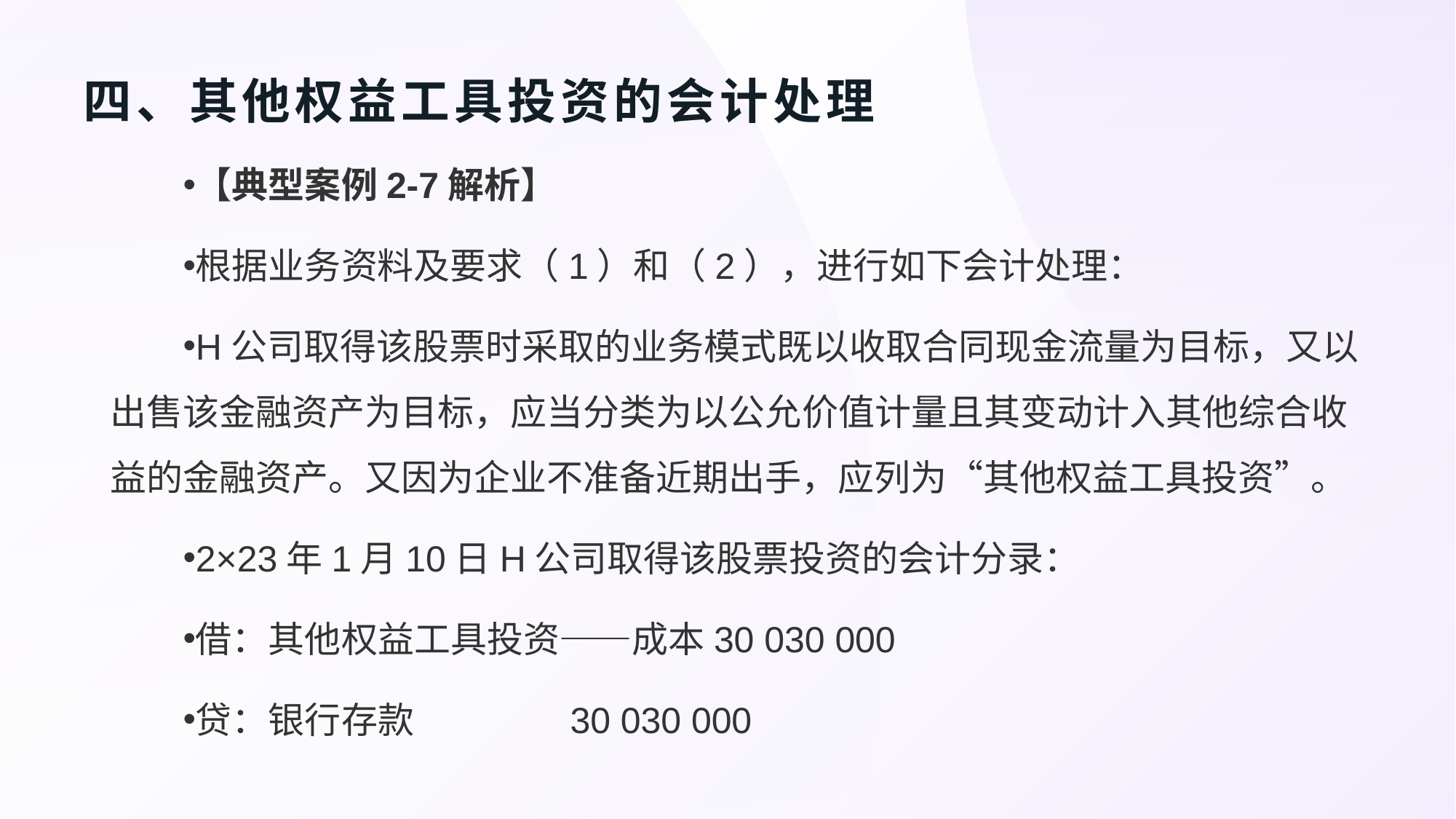

# 四、其他权益工具投资的会计处理
【典型案例2-7解析】
根据业务资料及要求（1）和（2），进行如下会计处理：
H公司取得该股票时采取的业务模式既以收取合同现金流量为目标，又以出售该金融资产为目标，应当分类为以公允价值计量且其变动计入其他综合收益的金融资产。又因为企业不准备近期出手，应列为“其他权益工具投资”。
2×23年1月10日H公司取得该股票投资的会计分录：
借：其他权益工具投资——成本30 030 000
贷：银行存款                  30 030 000